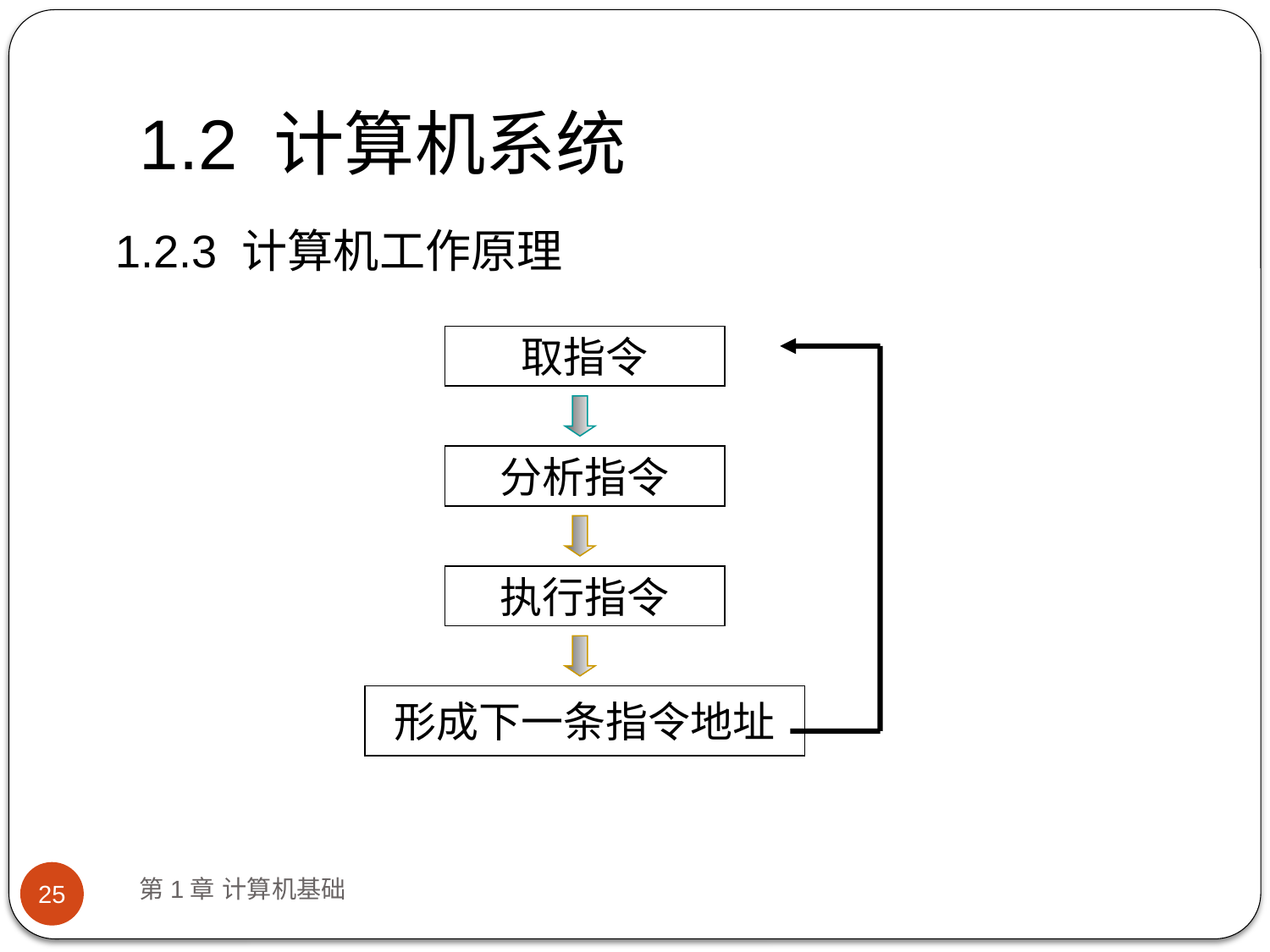

# 1.2 计算机系统
1.2.3 计算机工作原理
取指令

分析指令

执行指令

形成下一条指令地址
第1章 计算机基础
25